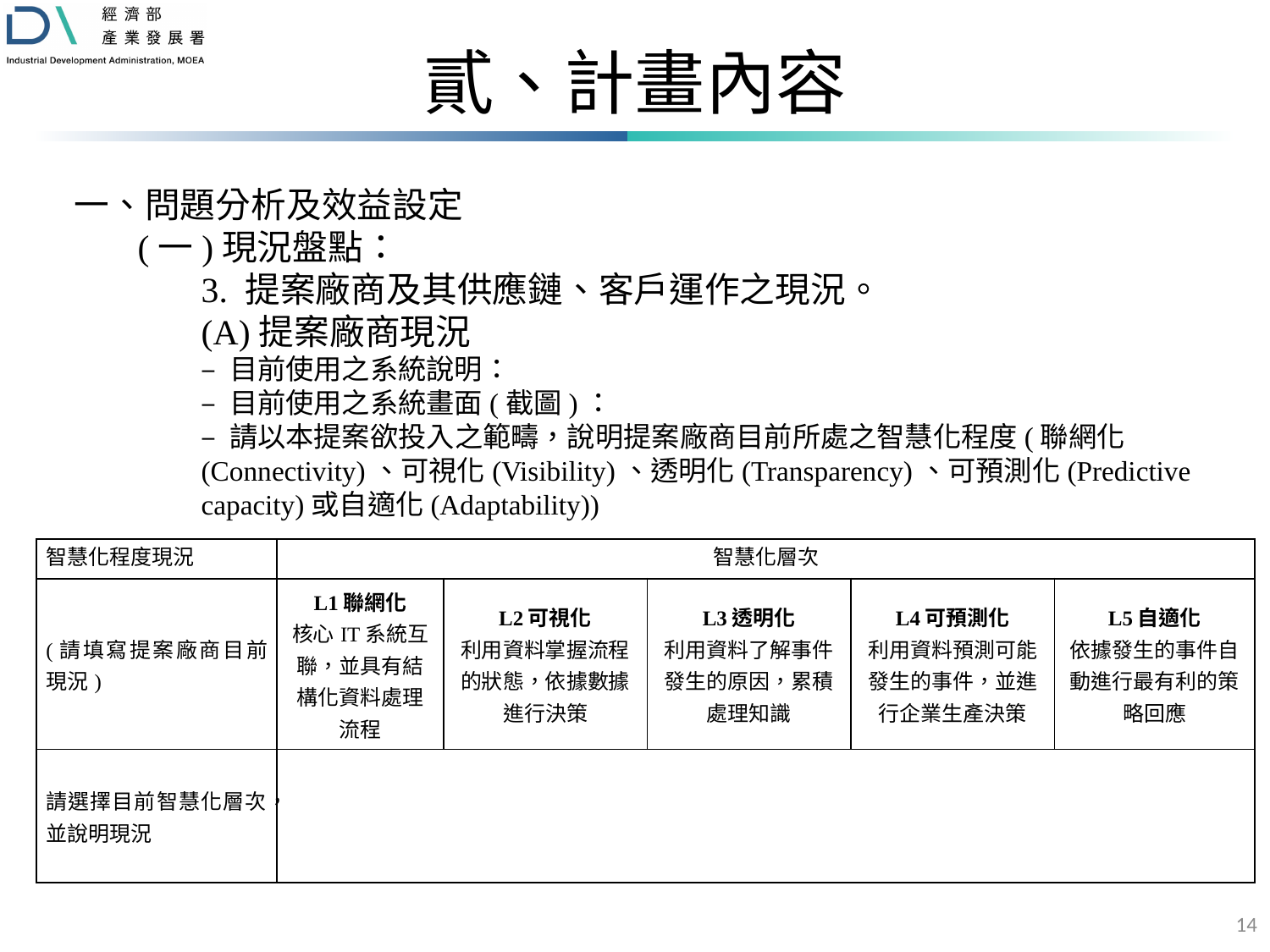

# 貳、計畫內容
一、問題分析及效益設定
(一)現況盤點：
3. 提案廠商及其供應鏈、客戶運作之現況。
(A)提案廠商現況
– 目前使用之系統說明：
– 目前使用之系統畫面(截圖)：
– 請以本提案欲投入之範疇，說明提案廠商目前所處之智慧化程度(聯網化(Connectivity)、可視化(Visibility)、透明化(Transparency)、可預測化(Predictive capacity)或自適化(Adaptability))
| 智慧化程度現況 | 智慧化層次 |  |  |  |  |
| --- | --- | --- | --- | --- | --- |
| (請填寫提案廠商目前現況) | L1聯網化 核心IT系統互聯，並具有結構化資料處理流程 | L2可視化 利用資料掌握流程的狀態，依據數據進行決策 | L3透明化 利用資料了解事件發生的原因，累積處理知識 | L4可預測化 利用資料預測可能發生的事件，並進行企業生產決策 | L5自適化 依據發生的事件自動進行最有利的策略回應 |
| 請選擇目前智慧化層次，並說明現況 |  |  |  |  |  |
14